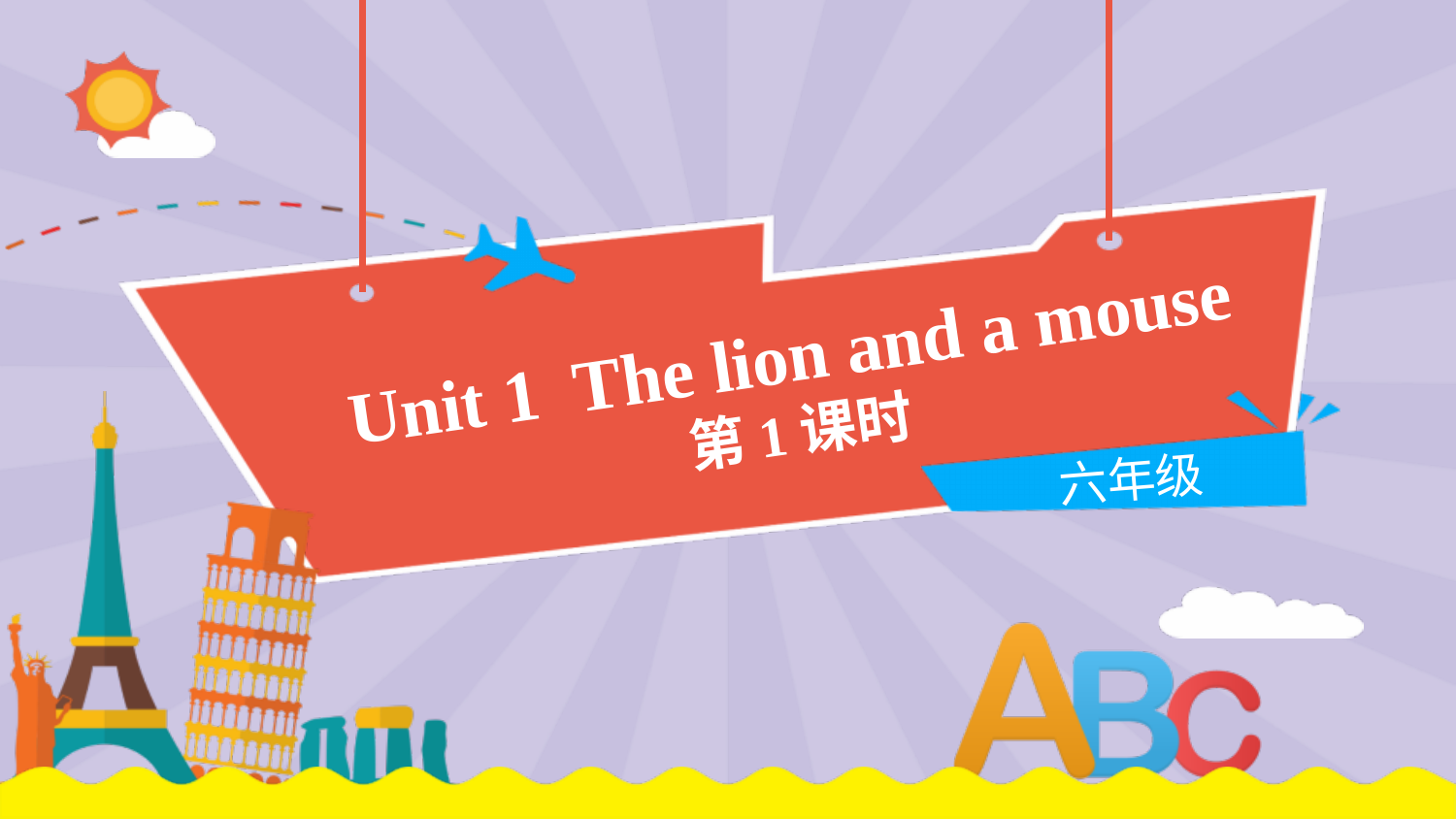

Unit 1  The lion and a mouse
第1课时
六年级